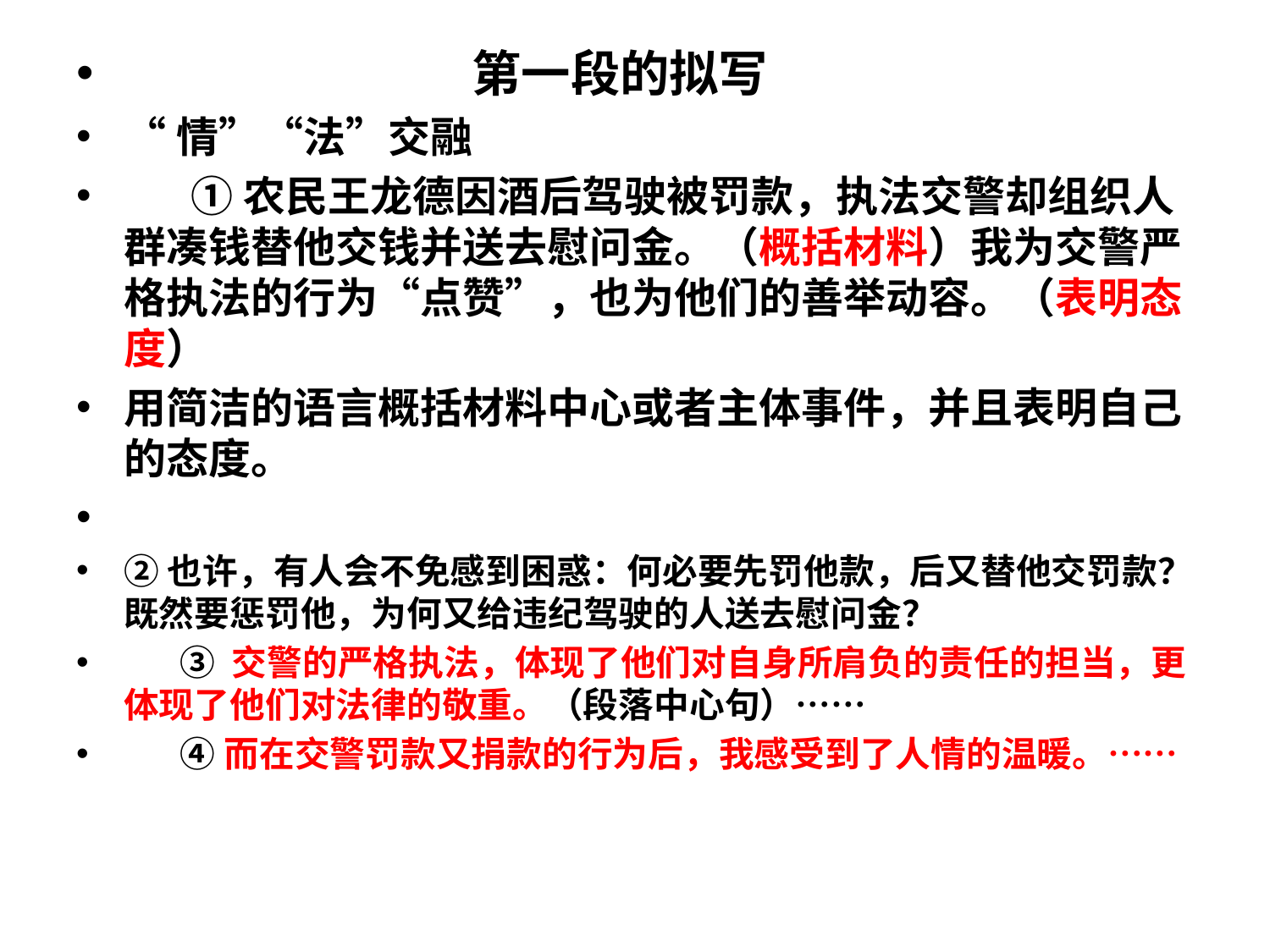

第一段的拟写
“情”“法”交融
       ①农民王龙德因酒后驾驶被罚款，执法交警却组织人群凑钱替他交钱并送去慰问金。（概括材料）我为交警严格执法的行为“点赞”，也为他们的善举动容。（表明态度）
用简洁的语言概括材料中心或者主体事件，并且表明自己的态度。

②也许，有人会不免感到困惑：何必要先罚他款，后又替他交罚款？既然要惩罚他，为何又给违纪驾驶的人送去慰问金？
       ③ 交警的严格执法，体现了他们对自身所肩负的责任的担当，更体现了他们对法律的敬重。（段落中心句）……
       ④而在交警罚款又捐款的行为后，我感受到了人情的温暖。……